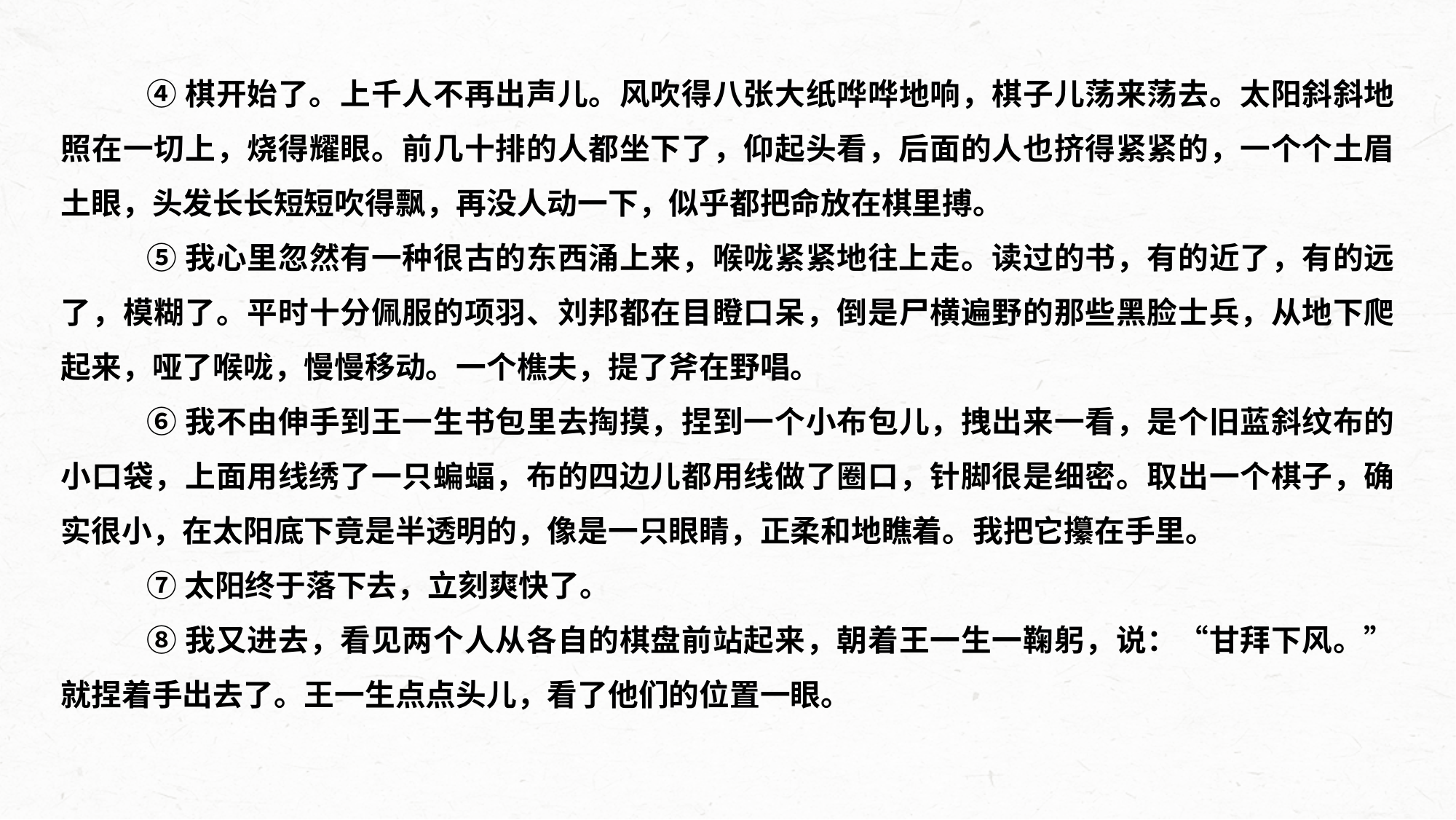

④棋开始了。上千人不再出声儿。风吹得八张大纸哗哗地响，棋子儿荡来荡去。太阳斜斜地照在一切上，烧得耀眼。前几十排的人都坐下了，仰起头看，后面的人也挤得紧紧的，一个个土眉土眼，头发长长短短吹得飘，再没人动一下，似乎都把命放在棋里搏。
⑤我心里忽然有一种很古的东西涌上来，喉咙紧紧地往上走。读过的书，有的近了，有的远了，模糊了。平时十分佩服的项羽、刘邦都在目瞪口呆，倒是尸横遍野的那些黑脸士兵，从地下爬起来，哑了喉咙，慢慢移动。一个樵夫，提了斧在野唱。
⑥我不由伸手到王一生书包里去掏摸，捏到一个小布包儿，拽出来一看，是个旧蓝斜纹布的小口袋，上面用线绣了一只蝙蝠，布的四边儿都用线做了圈口，针脚很是细密。取出一个棋子，确实很小，在太阳底下竟是半透明的，像是一只眼睛，正柔和地瞧着。我把它攥在手里。
⑦太阳终于落下去，立刻爽快了。
⑧我又进去，看见两个人从各自的棋盘前站起来，朝着王一生一鞠躬，说：“甘拜下风。”就捏着手出去了。王一生点点头儿，看了他们的位置一眼。